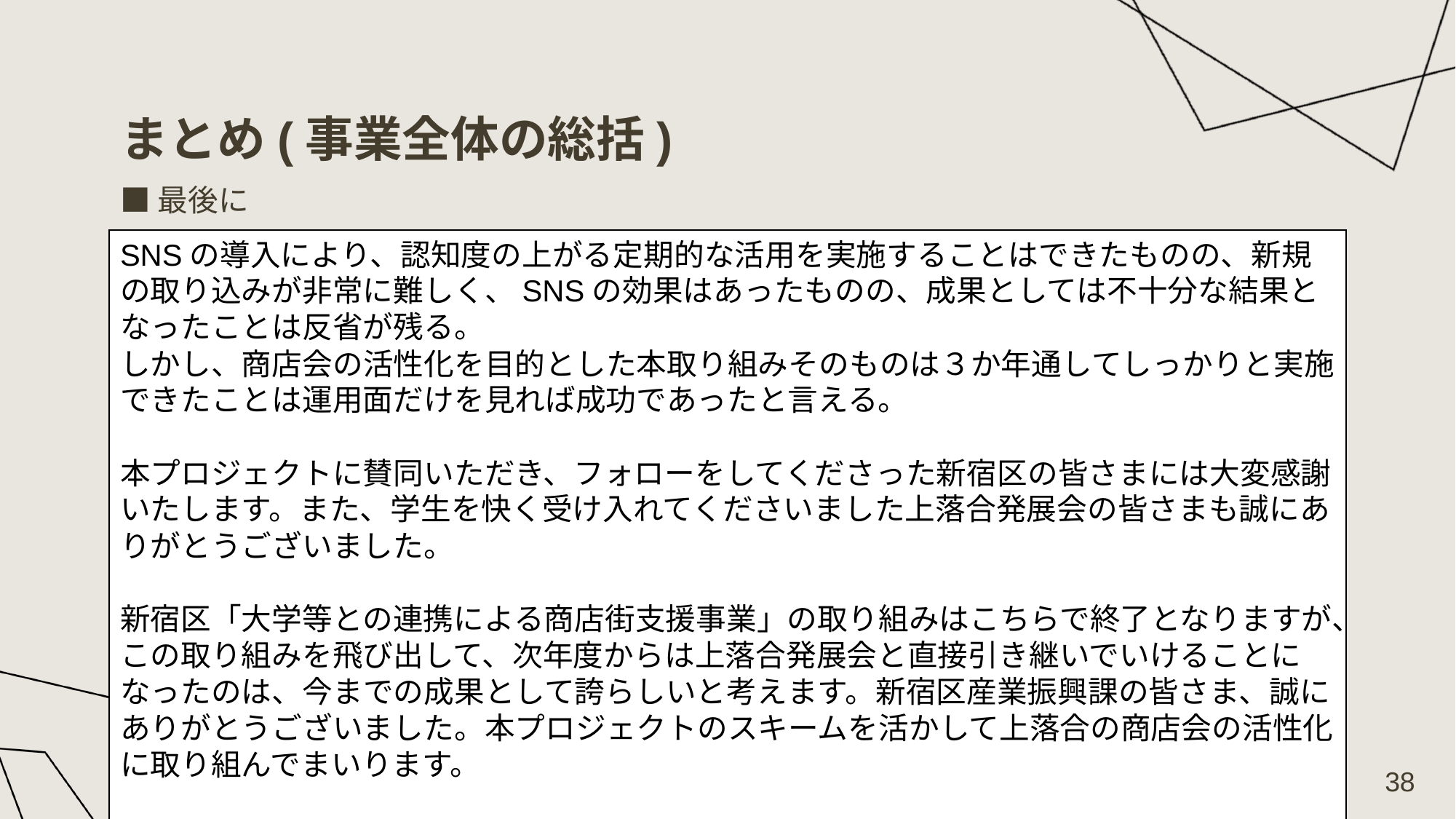

# まとめ(事業全体の総括)
■最後に

SNSの導入により、認知度の上がる定期的な活用を実施することはできたものの、新規の取り込みが非常に難しく、SNSの効果はあったものの、成果としては不十分な結果となったことは反省が残る。
しかし、商店会の活性化を目的とした本取り組みそのものは３か年通してしっかりと実施できたことは運用面だけを見れば成功であったと言える。

本プロジェクトに賛同いただき、フォローをしてくださった新宿区の皆さまには大変感謝いたします。また、学生を快く受け入れてくださいました上落合発展会の皆さまも誠にありがとうございました。

新宿区「大学等との連携による商店街支援事業」の取り組みはこちらで終了となりますが、この取り組みを飛び出して、次年度からは上落合発展会と直接引き継いでいけることになったのは、今までの成果として誇らしいと考えます。新宿区産業振興課の皆さま、誠にありがとうございました。本プロジェクトのスキームを活かして上落合の商店会の活性化に取り組んでまいります。

国際ファッション専門職大学　上落合発展会ゼミ
© 2025　PIIF
38